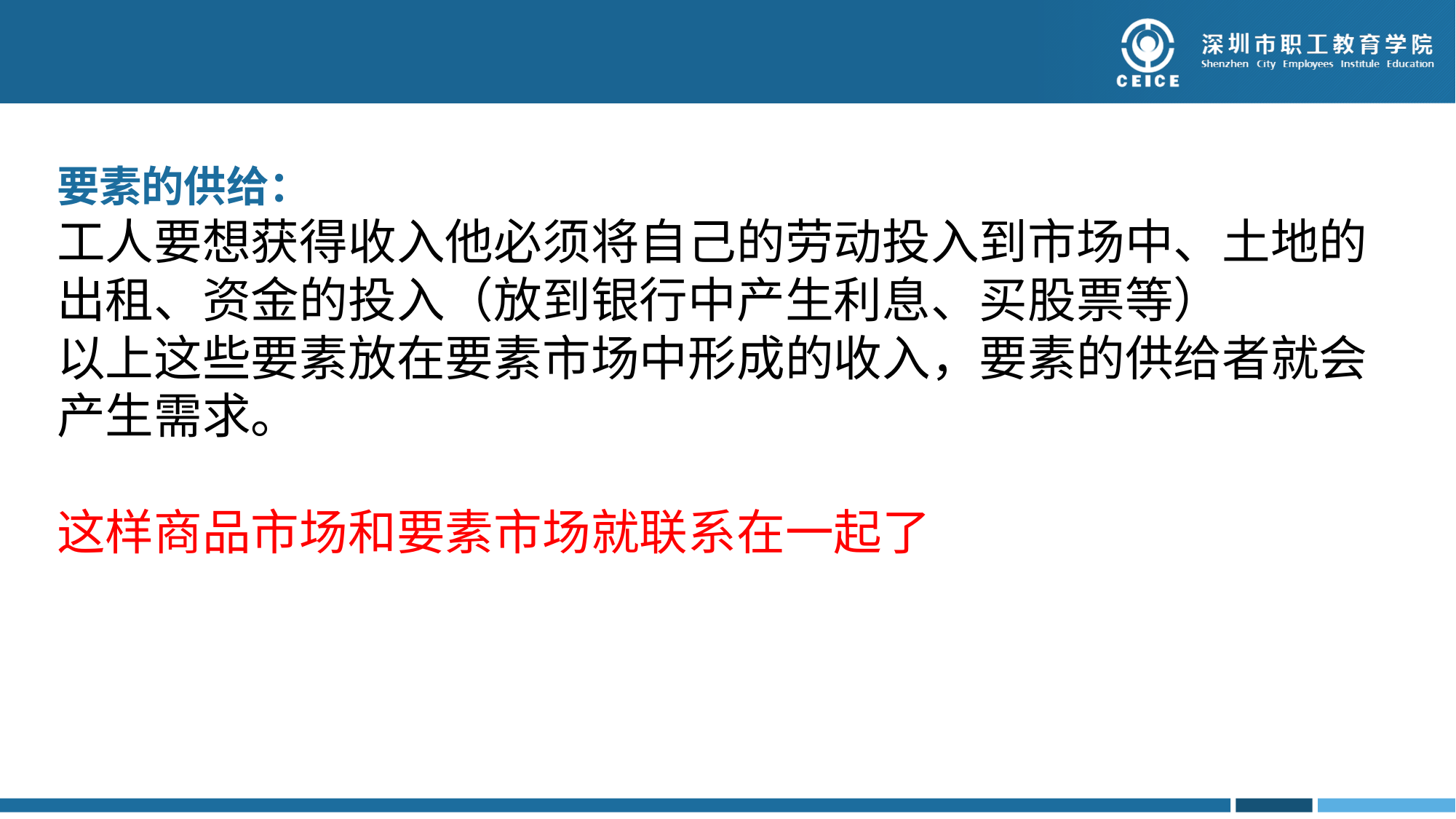

要素的供给：
工人要想获得收入他必须将自己的劳动投入到市场中、土地的出租、资金的投入（放到银行中产生利息、买股票等）
以上这些要素放在要素市场中形成的收入，要素的供给者就会产生需求。

这样商品市场和要素市场就联系在一起了